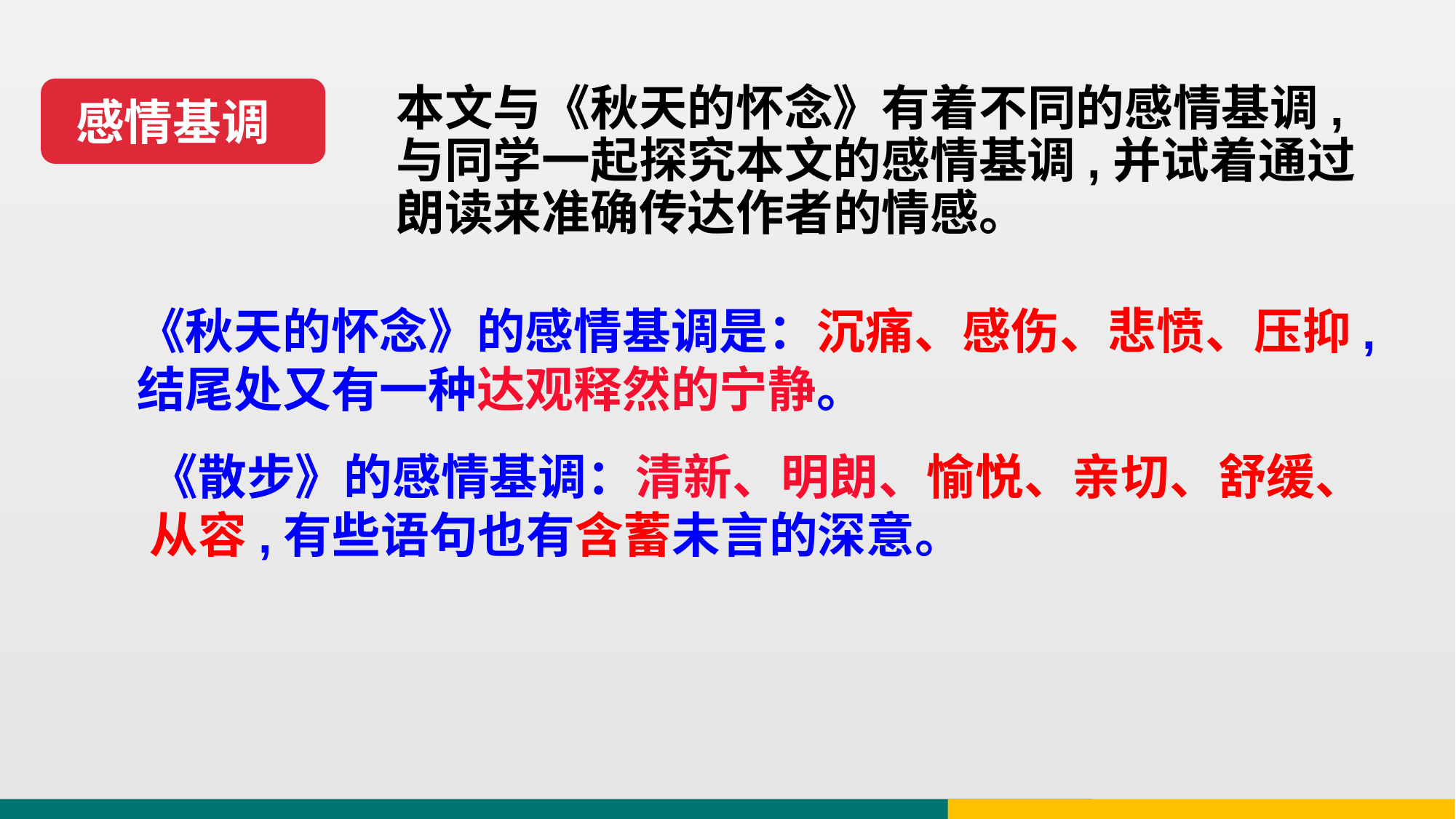

感情基调
本文与《秋天的怀念》有着不同的感情基调,与同学一起探究本文的感情基调,并试着通过朗读来准确传达作者的情感。
《秋天的怀念》的感情基调是：沉痛、感伤、悲愤、压抑,结尾处又有一种达观释然的宁静。
《散步》的感情基调：清新、明朗、愉悦、亲切、舒缓、从容,有些语句也有含蓄未言的深意。